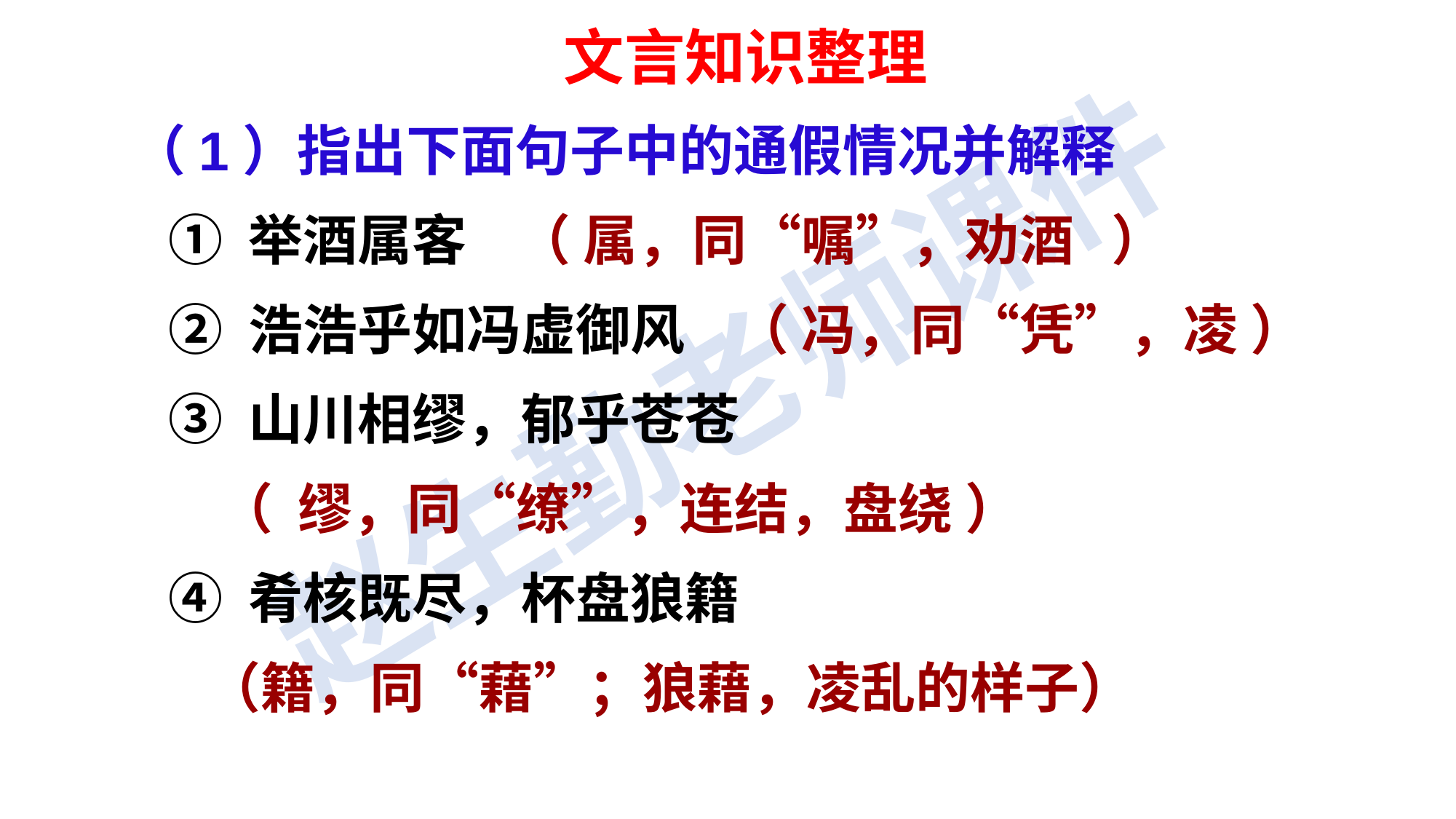

文言知识整理
（1）指出下面句子中的通假情况并解释
   ① 举酒属客    （ 属，同“嘱”，劝酒   ）
   ② 浩浩乎如冯虚御风    （ 冯，同“凭”，凌 ）
   ③ 山川相缪，郁乎苍苍
      （  缪，同“缭”，连结，盘绕 ）
   ④ 肴核既尽，杯盘狼籍
     （籍，同“藉”；狼藉，凌乱的样子）